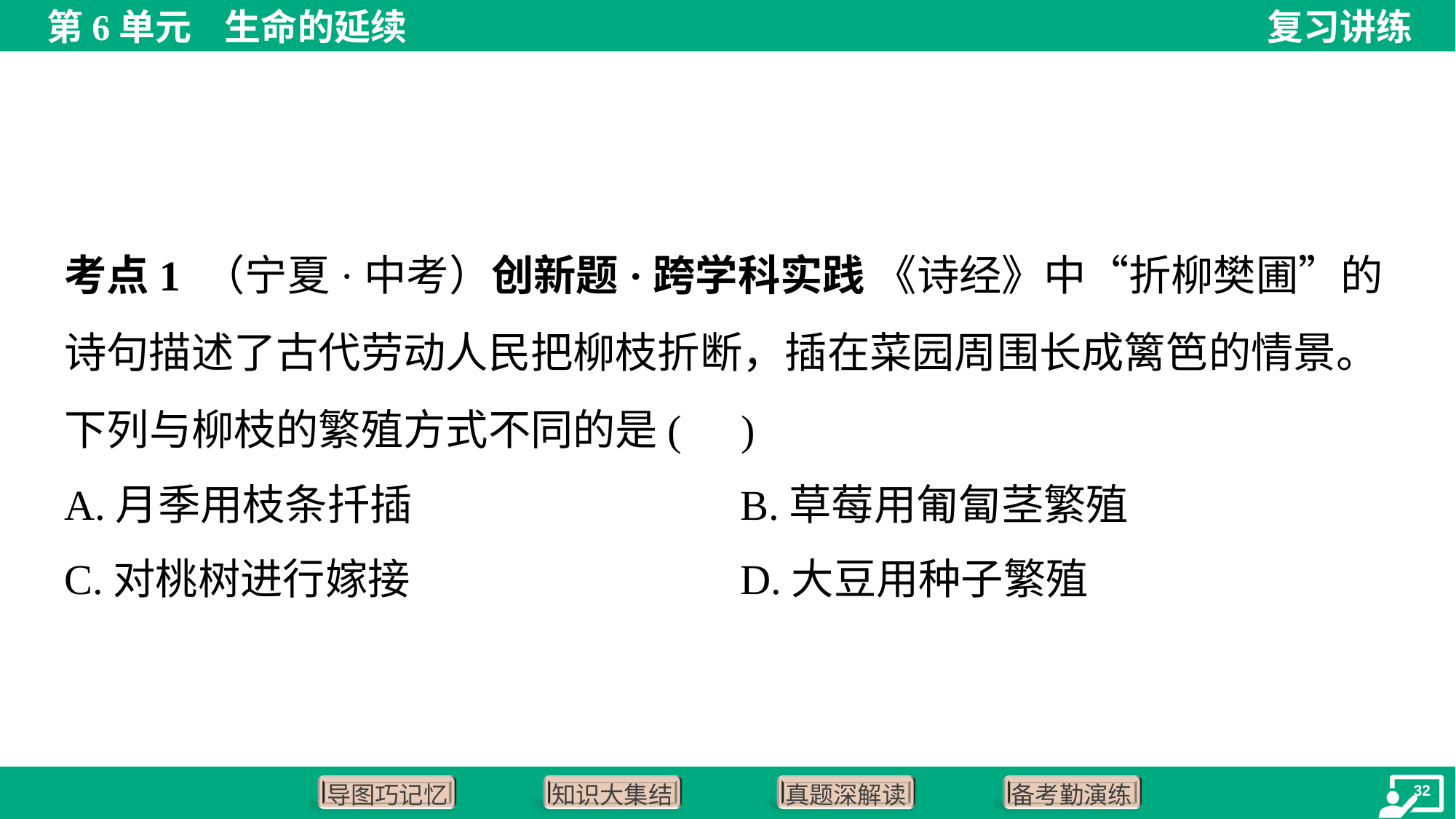

考点1 （宁夏·中考）创新题·跨学科实践 《诗经》中“折柳樊圃”的诗句描述了古代劳动人民把柳枝折断，插在菜园周围长成篱笆的情景。下列与柳枝的繁殖方式不同的是(     )
A.月季用枝条扦插	B.草莓用匍匐茎繁殖
C.对桃树进行嫁接	D.大豆用种子繁殖